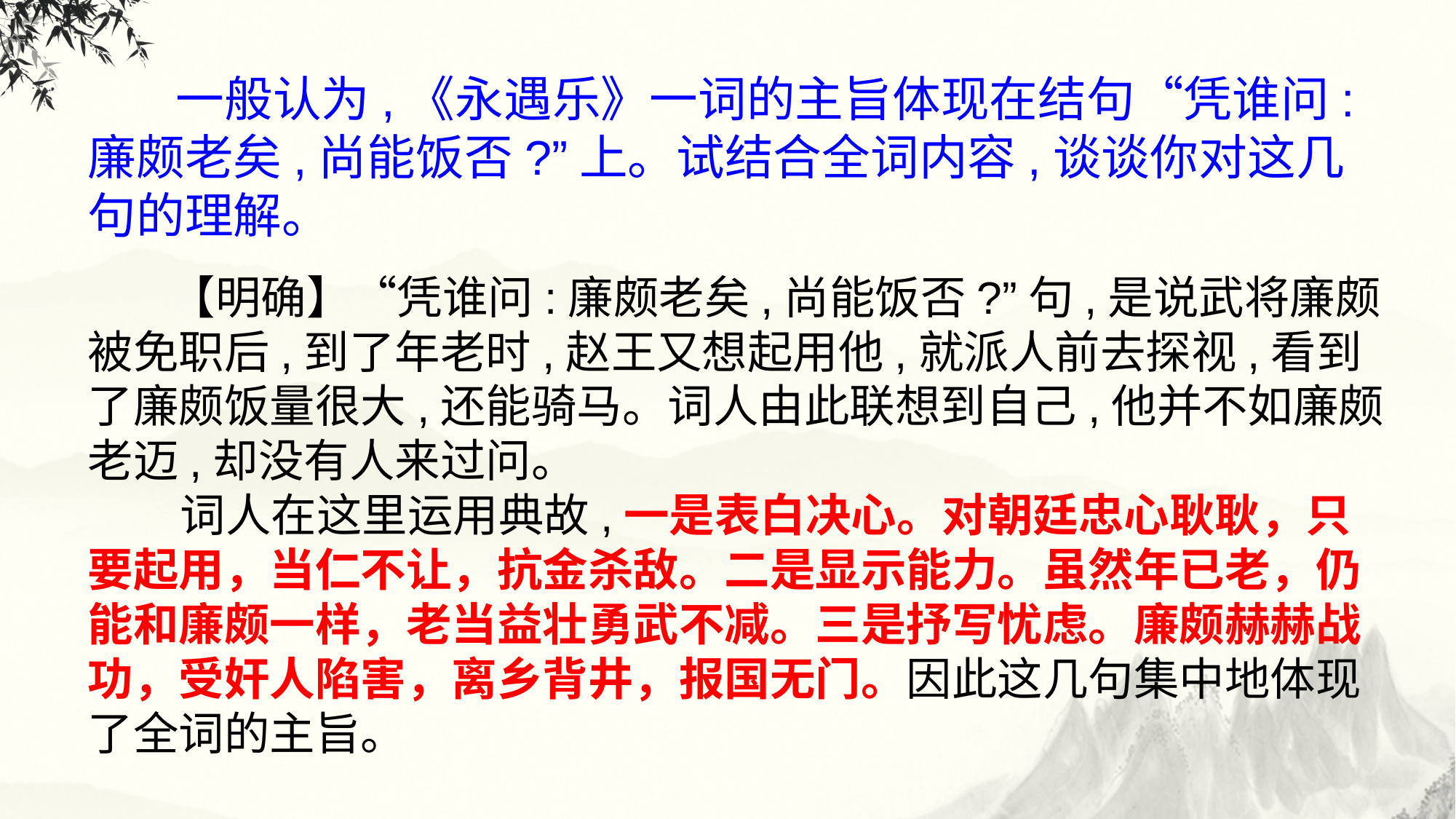

一般认为,《永遇乐》一词的主旨体现在结句“凭谁问:廉颇老矣,尚能饭否?”上。试结合全词内容,谈谈你对这几句的理解。
       【明确】“凭谁问:廉颇老矣,尚能饭否?”句,是说武将廉颇被免职后,到了年老时,赵王又想起用他,就派人前去探视,看到了廉颇饭量很大,还能骑马。词人由此联想到自己,他并不如廉颇老迈,却没有人来过问。
        词人在这里运用典故,一是表白决心。对朝廷忠心耿耿，只要起用，当仁不让，抗金杀敌。二是显示能力。虽然年已老，仍能和廉颇一样，老当益壮勇武不减。三是抒写忧虑。廉颇赫赫战功，受奸人陷害，离乡背井，报国无门。因此这几句集中地体现了全词的主旨。